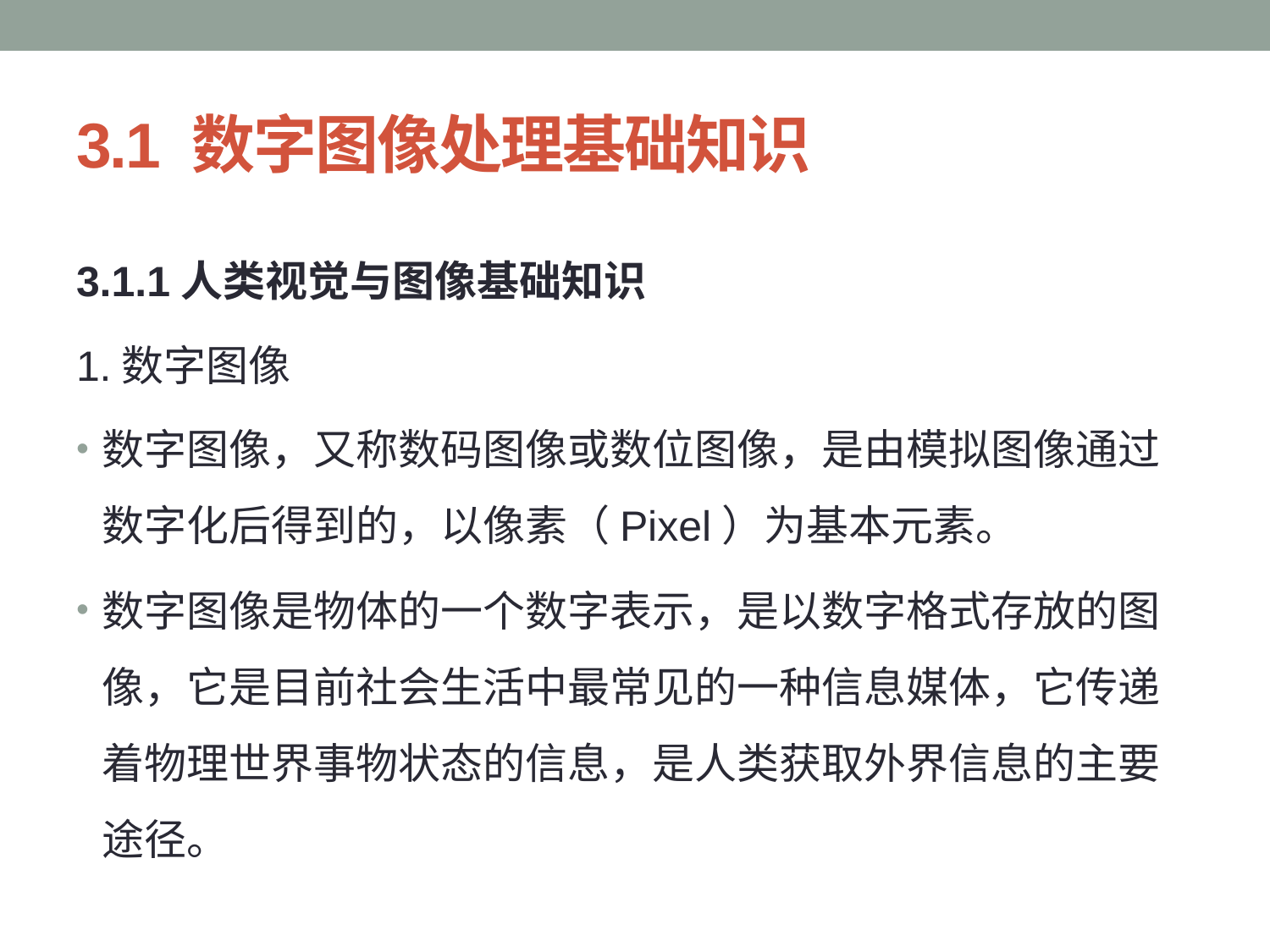

# 3.1 数字图像处理基础知识
3.1.1人类视觉与图像基础知识
1.数字图像
数字图像，又称数码图像或数位图像，是由模拟图像通过数字化后得到的，以像素（Pixel）为基本元素。
数字图像是物体的一个数字表示，是以数字格式存放的图像，它是目前社会生活中最常见的一种信息媒体，它传递着物理世界事物状态的信息，是人类获取外界信息的主要途径。